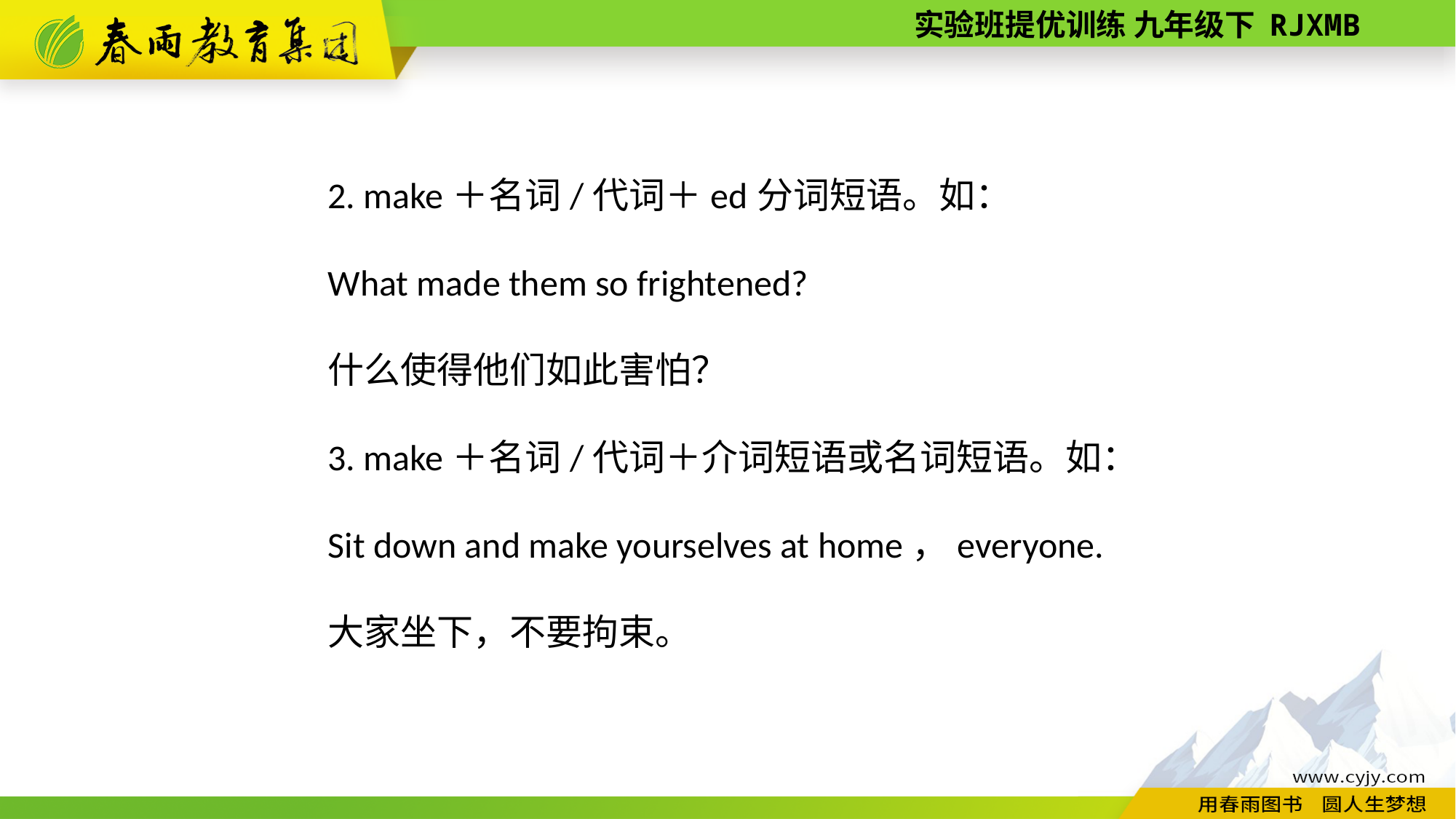

2. make＋名词/代词＋ed分词短语。如：
What made them so frightened?
什么使得他们如此害怕？
3. make＋名词/代词＋介词短语或名词短语。如：
Sit down and make yourselves at home，everyone.
大家坐下，不要拘束。